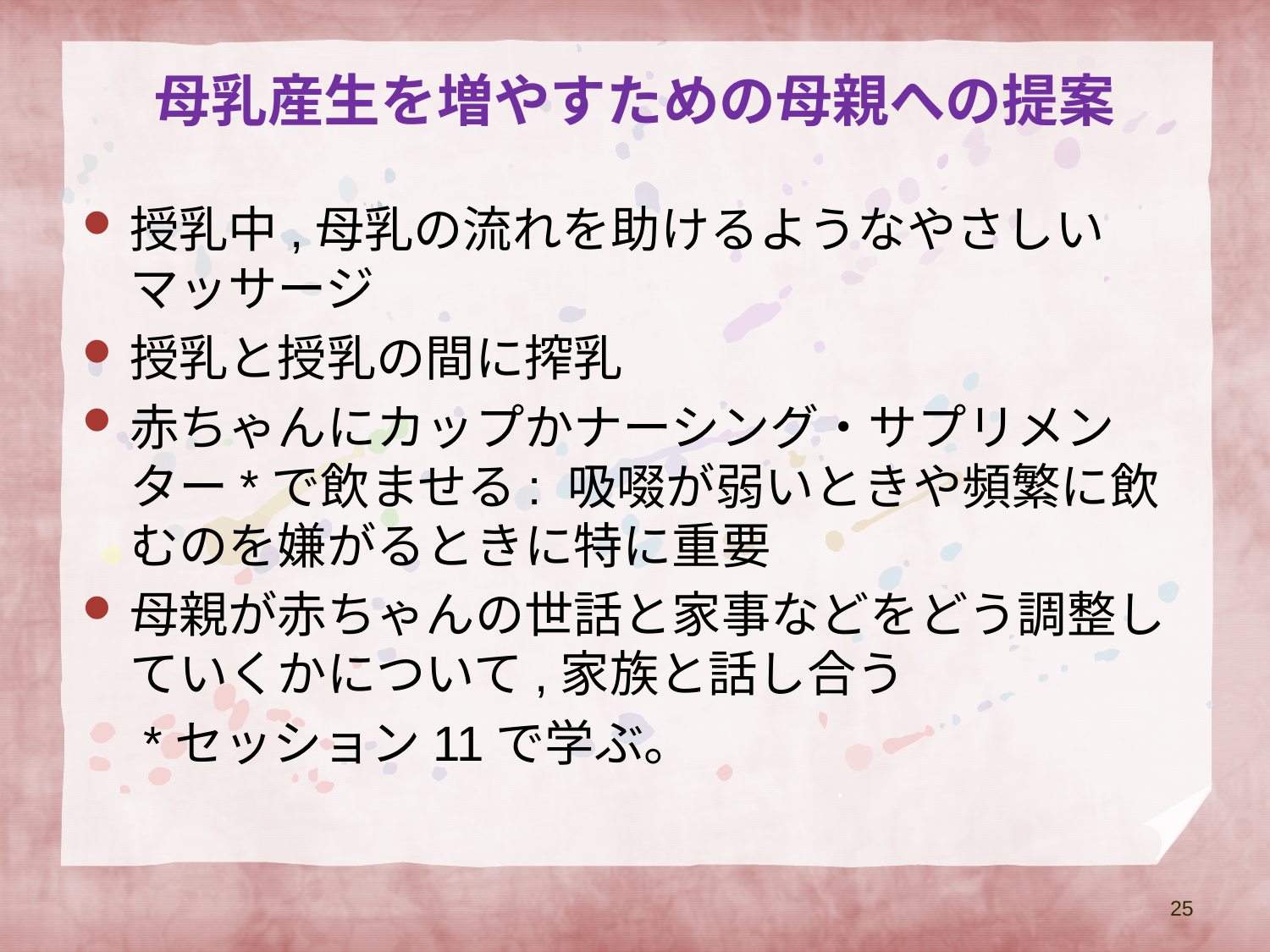

# 母乳産生を増やすための母親への提案
授乳中,母乳の流れを助けるようなやさしいマッサージ
授乳と授乳の間に搾乳
赤ちゃんにカップかナーシング・サプリメンター*で飲ませる: 吸啜が弱いときや頻繁に飲むのを嫌がるときに特に重要
母親が赤ちゃんの世話と家事などをどう調整していくかについて,家族と話し合う
　*セッション11で学ぶ。

25